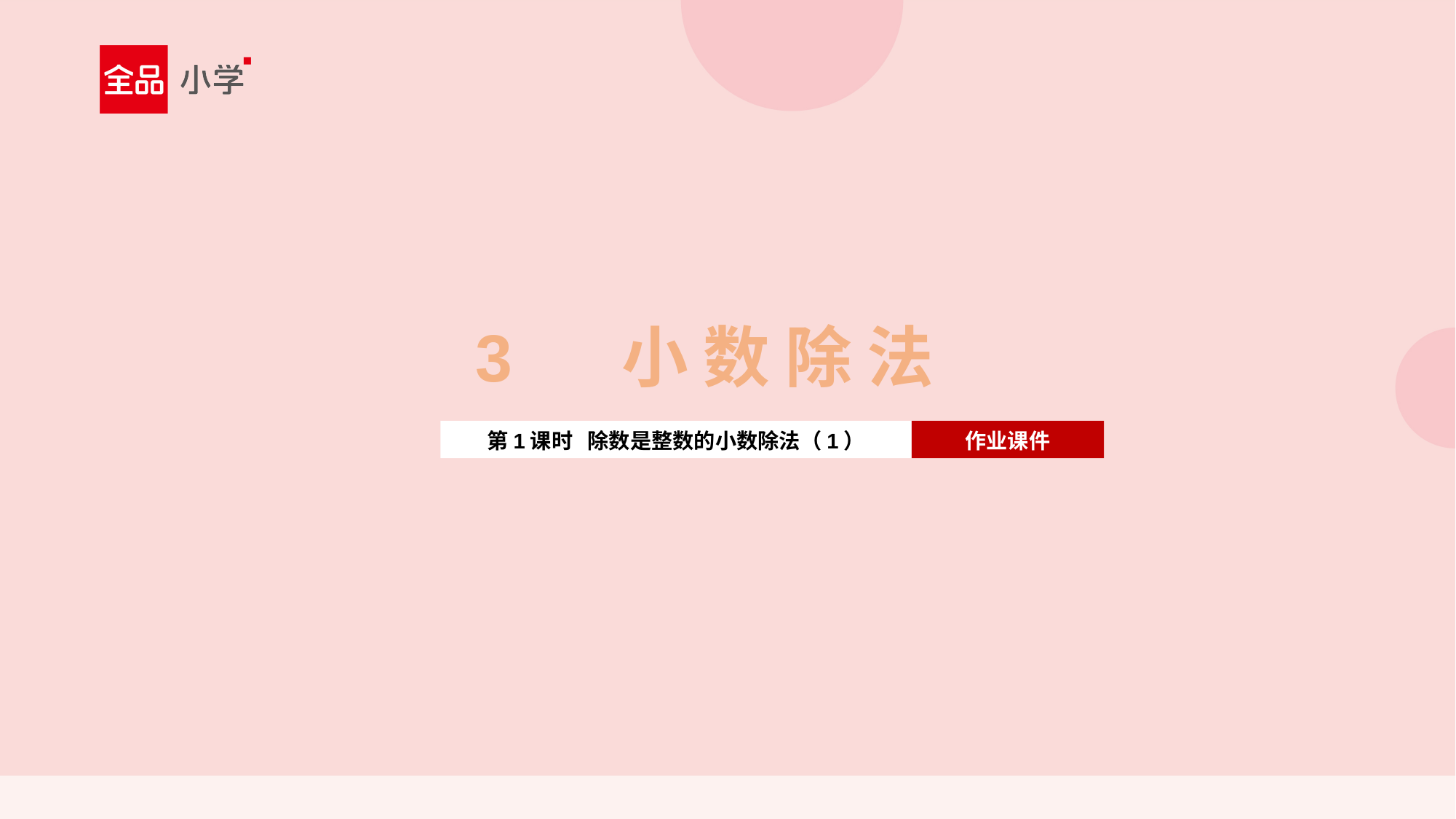

3     小 数 除 法
第1课时   除数是整数的小数除法（1）

作业课件